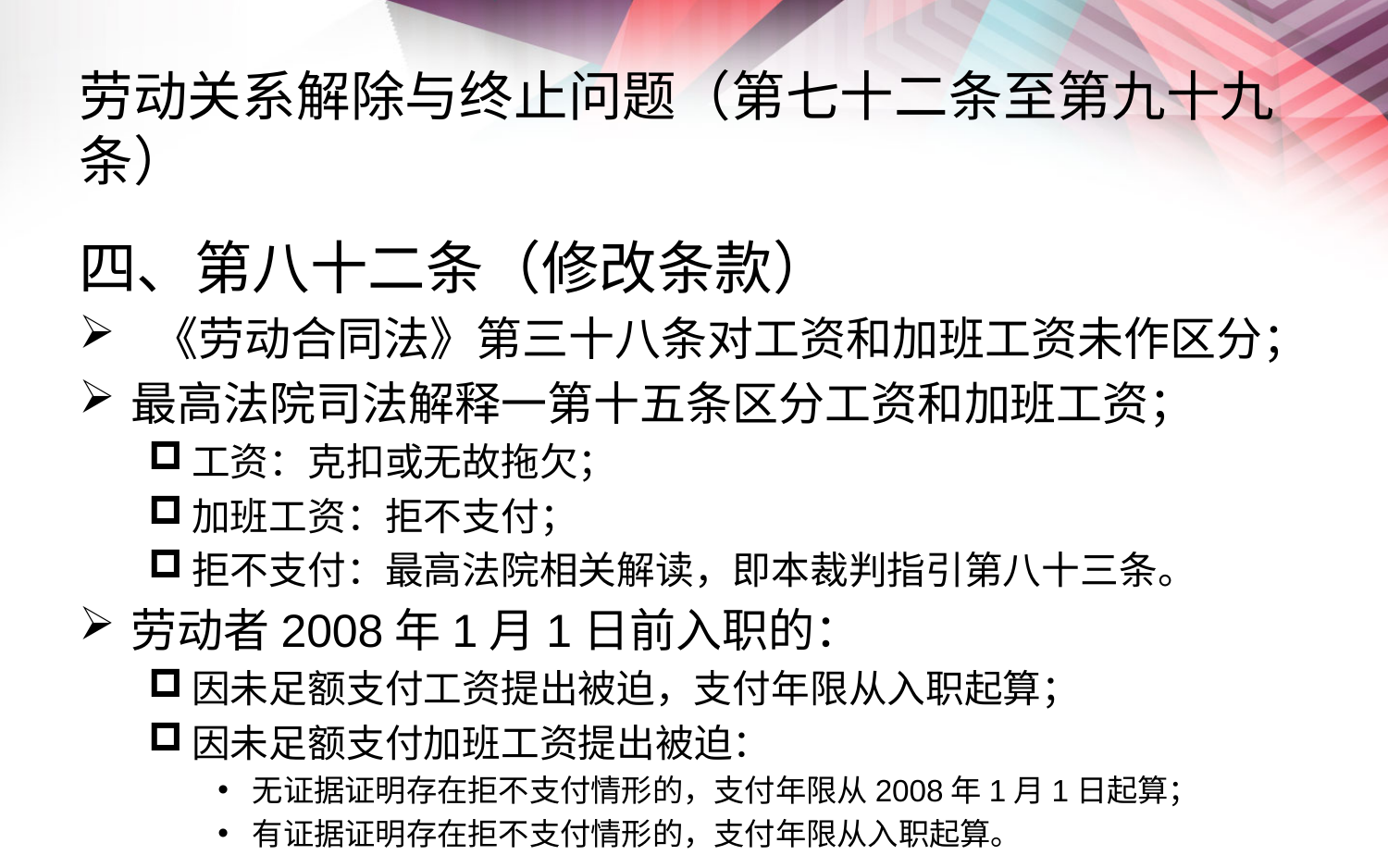

# 劳动关系解除与终止问题（第七十二条至第九十九条）
四、第八十二条（修改条款）
 《劳动合同法》第三十八条对工资和加班工资未作区分；
最高法院司法解释一第十五条区分工资和加班工资；
工资：克扣或无故拖欠；
加班工资：拒不支付；
拒不支付：最高法院相关解读，即本裁判指引第八十三条。
劳动者2008年1月1日前入职的：
因未足额支付工资提出被迫，支付年限从入职起算；
因未足额支付加班工资提出被迫：
无证据证明存在拒不支付情形的，支付年限从2008年1月1日起算；
有证据证明存在拒不支付情形的，支付年限从入职起算。